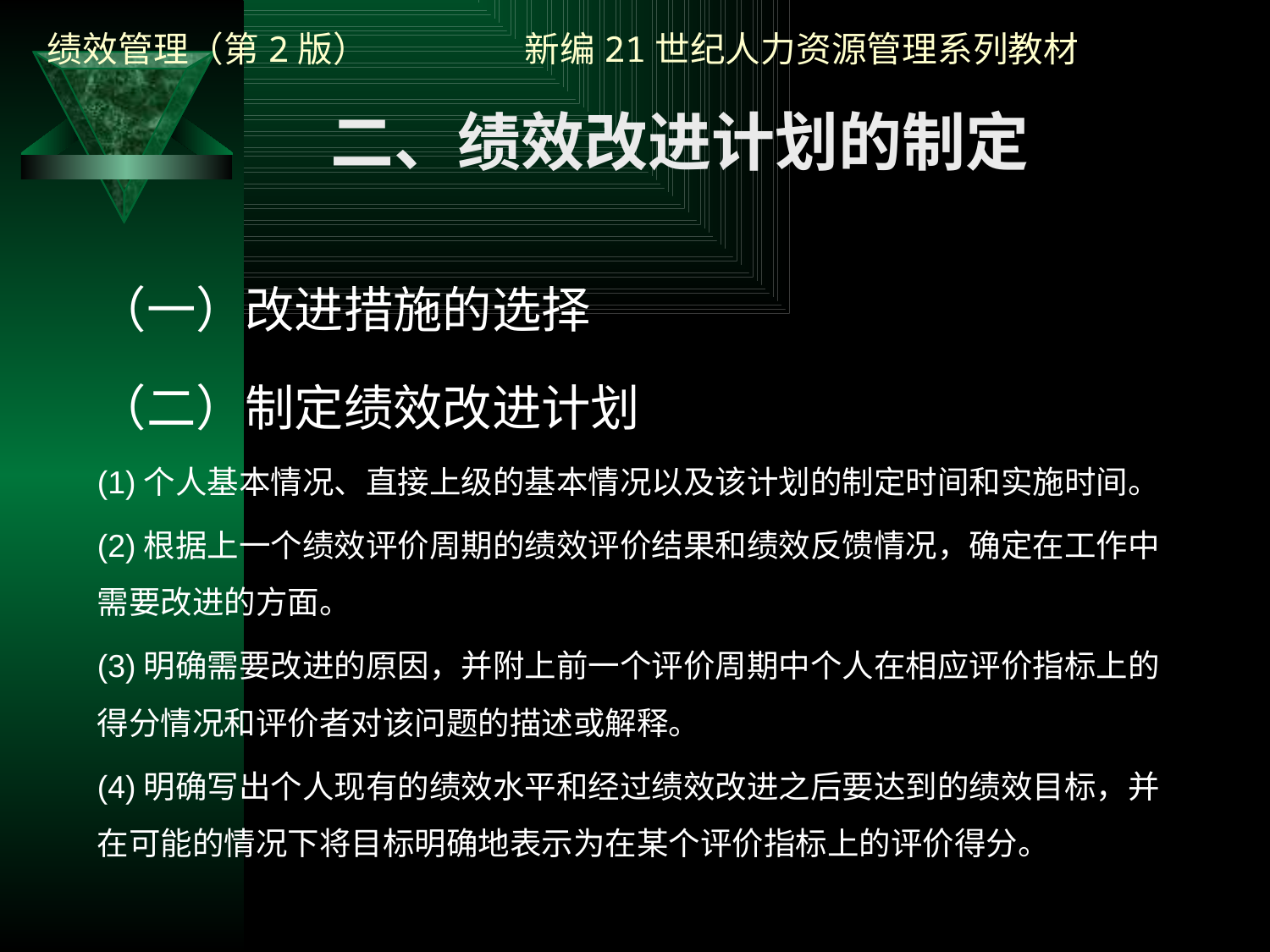

二、绩效改进计划的制定
（一）改进措施的选择
（二）制定绩效改进计划
(1)个人基本情况、直接上级的基本情况以及该计划的制定时间和实施时间。
(2)根据上一个绩效评价周期的绩效评价结果和绩效反馈情况，确定在工作中需要改进的方面。
(3)明确需要改进的原因，并附上前一个评价周期中个人在相应评价指标上的得分情况和评价者对该问题的描述或解释。
(4)明确写出个人现有的绩效水平和经过绩效改进之后要达到的绩效目标，并在可能的情况下将目标明确地表示为在某个评价指标上的评价得分。